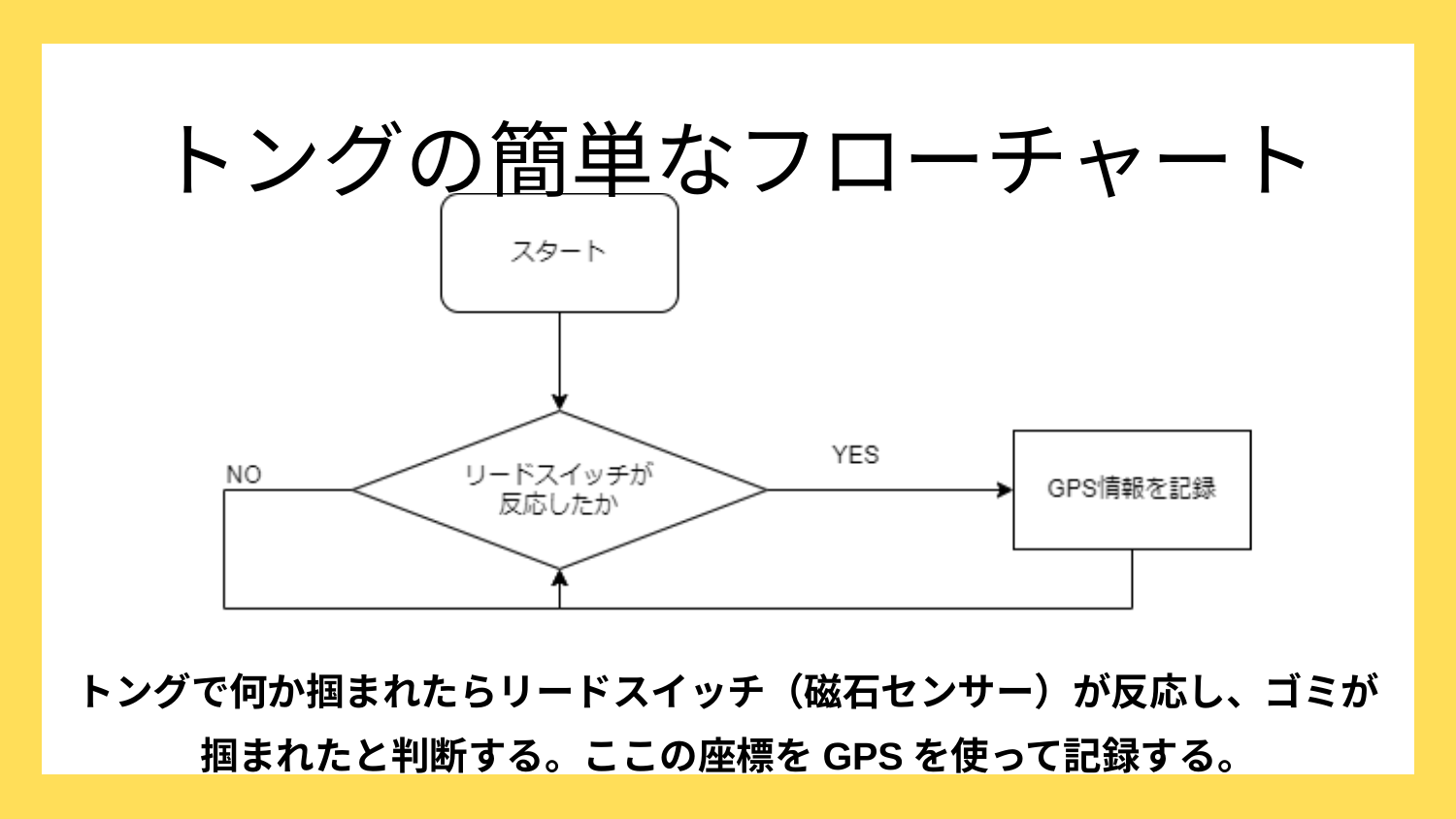

トングの簡単なフローチャート

トングで何か掴まれたらリードスイッチ（磁石センサー）が反応し、ゴミが掴まれたと判断する。ここの座標をGPSを使って記録する。